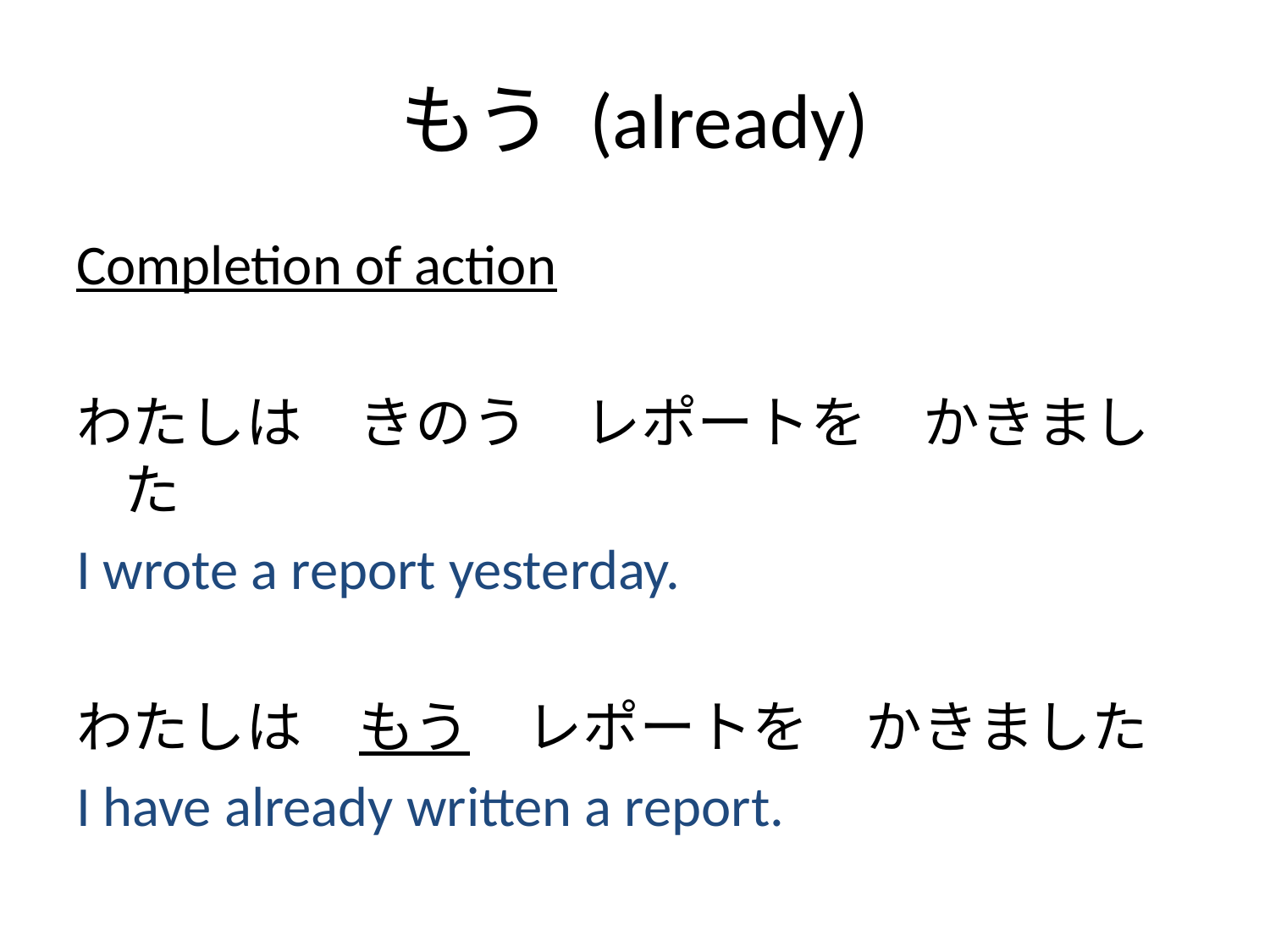

# もう (already)
Completion of action

わたしは　きのう　レポートを　かきました
I wrote a report yesterday.

わたしは　もう　レポートを　かきました
I have already written a report.